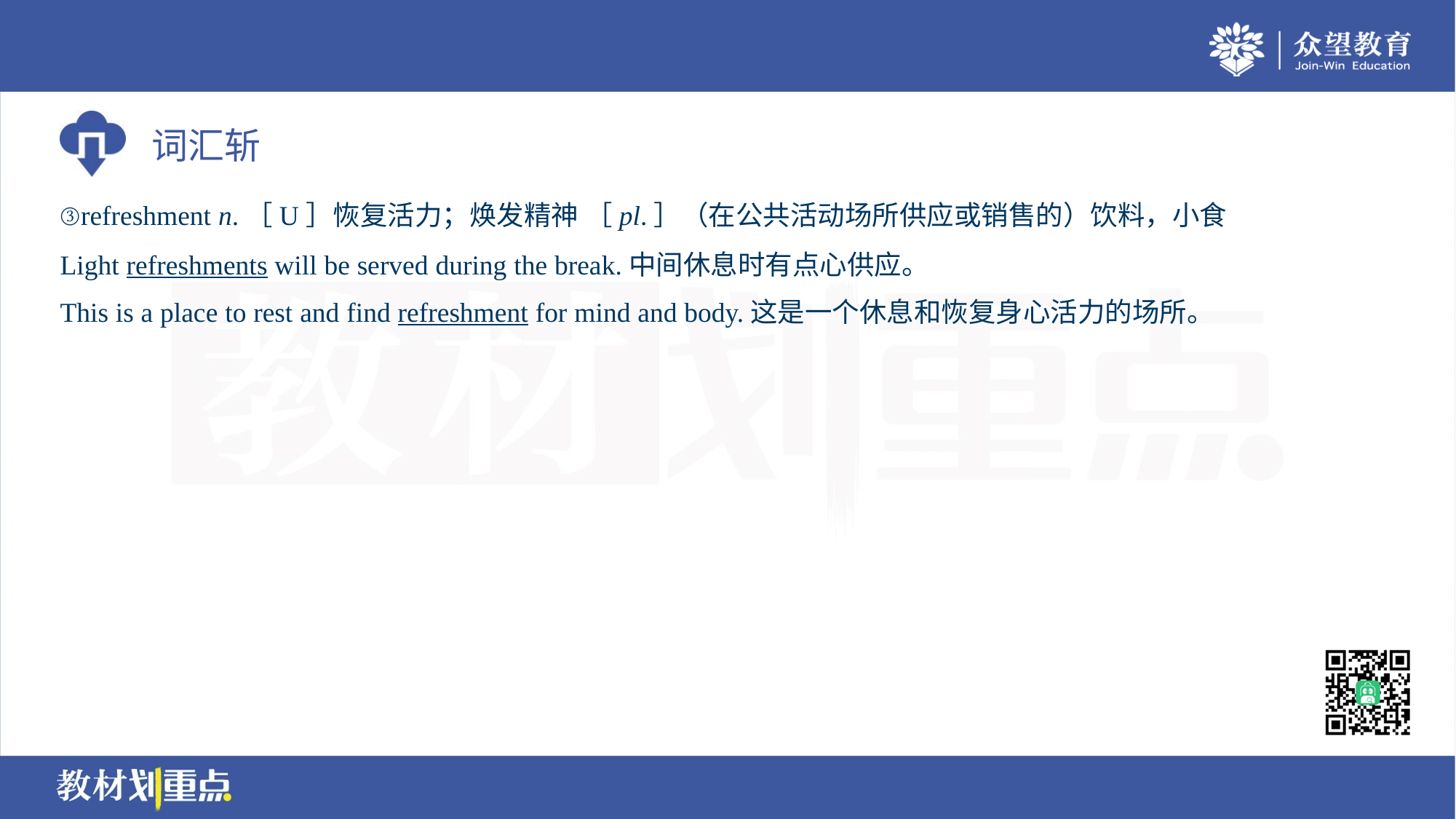

③refreshment n.［U］恢复活力；焕发精神 ［pl.］（在公共活动场所供应或销售的）饮料，小食
Light refreshments will be served during the break.中间休息时有点心供应。
This is a place to rest and find refreshment for mind and body.这是一个休息和恢复身心活力的场所。